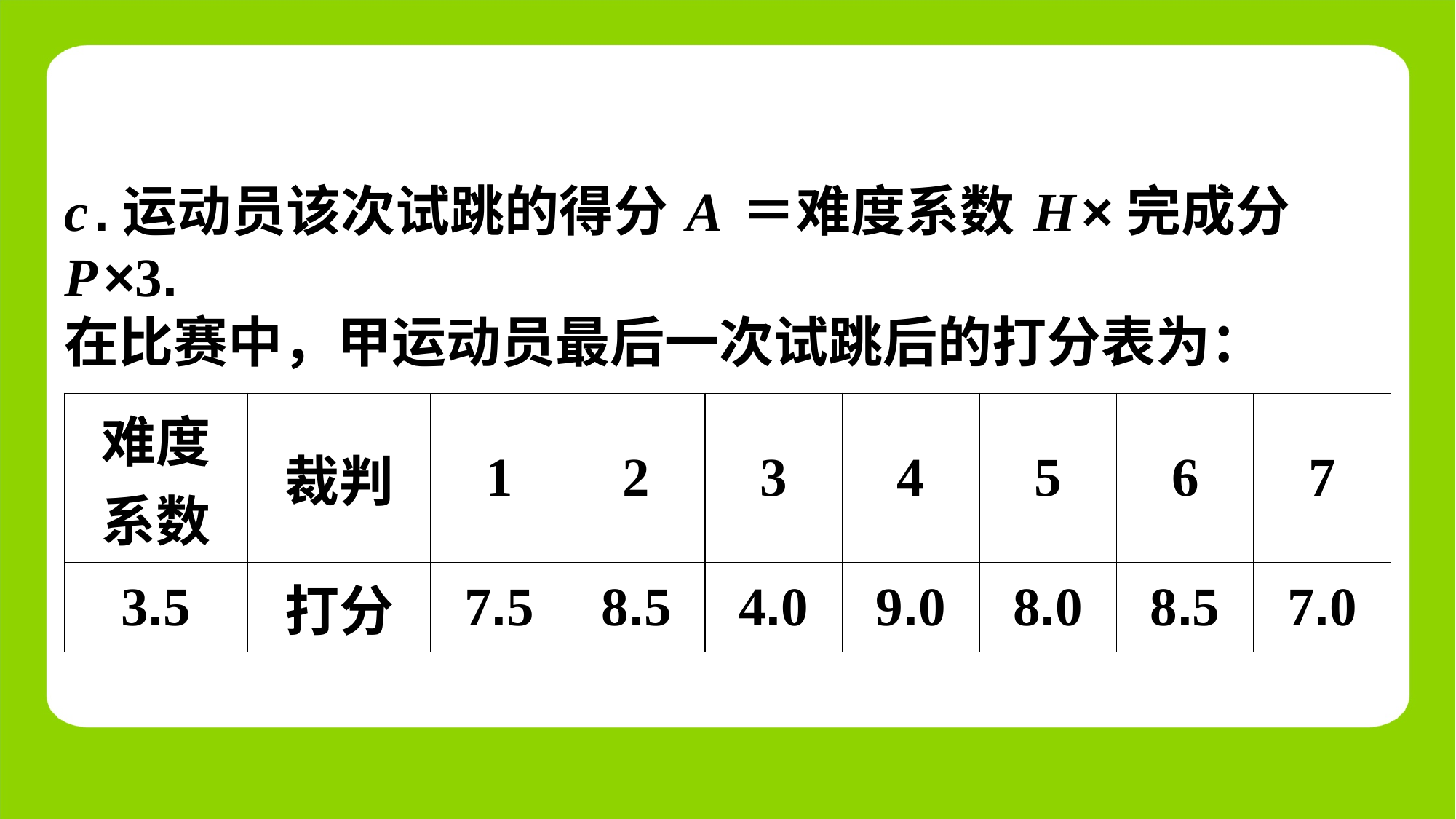

c.运动员该次试跳的得分A＝难度系数H×完成分
P×3.
在比赛中，甲运动员最后一次试跳后的打分表为：
| 难度 系数 | 裁判 | 1 | 2 | 3 | 4 | 5 | 6 | 7 |
| --- | --- | --- | --- | --- | --- | --- | --- | --- |
| 3.5 | 打分 | 7.5 | 8.5 | 4.0 | 9.0 | 8.0 | 8.5 | 7.0 |